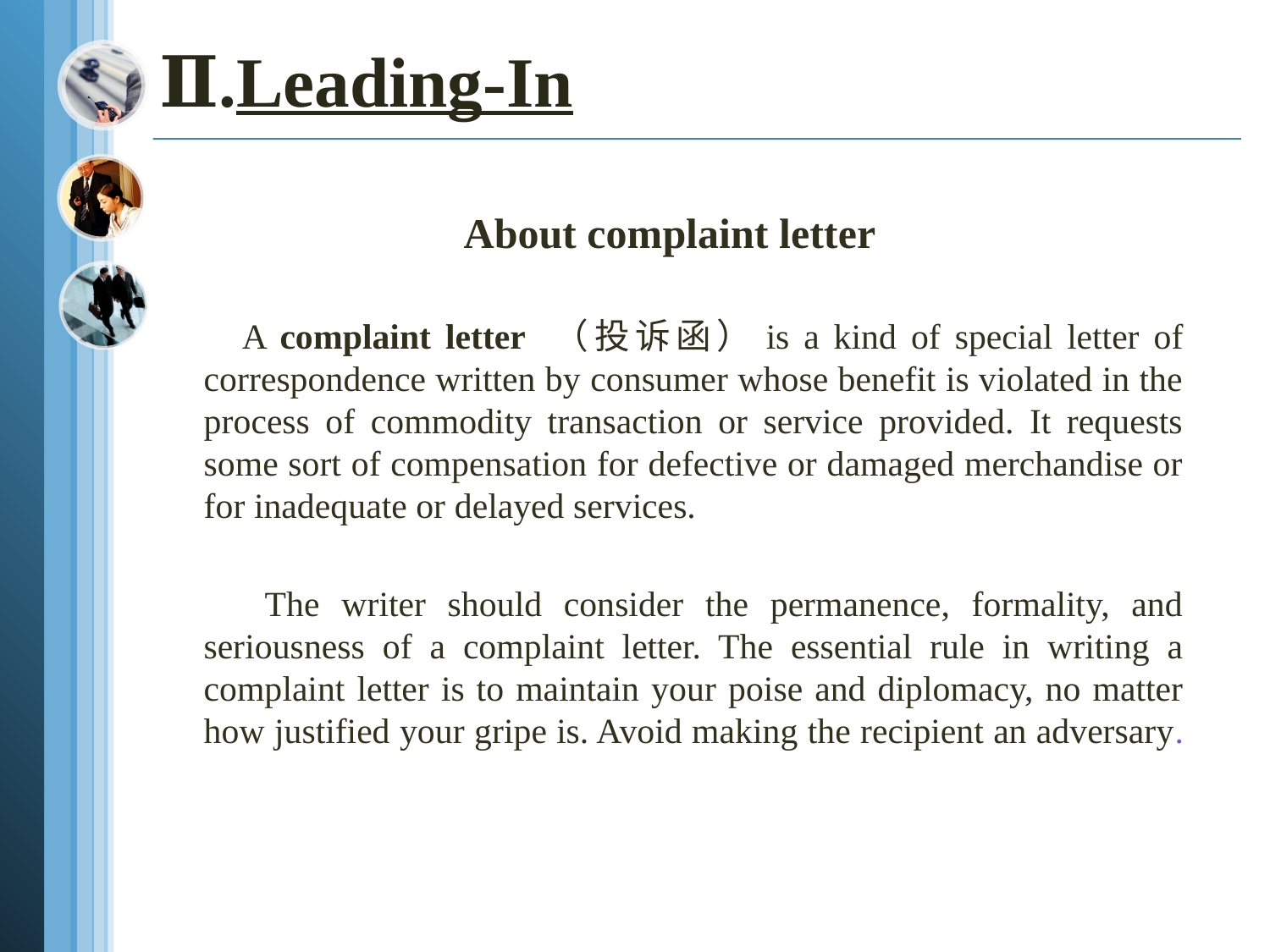

# Ⅱ.Leading-In

About complaint letter

      A complaint letter （投诉函）is a kind of special letter of correspondence written by consumer whose benefit is violated in the process of commodity transaction or service provided. It requests some sort of compensation for defective or damaged merchandise or for inadequate or delayed services.

     The writer should consider the permanence, formality, and seriousness of a complaint letter. The essential rule in writing a complaint letter is to maintain your poise and diplomacy, no matter how justified your gripe is. Avoid making the recipient an adversary.